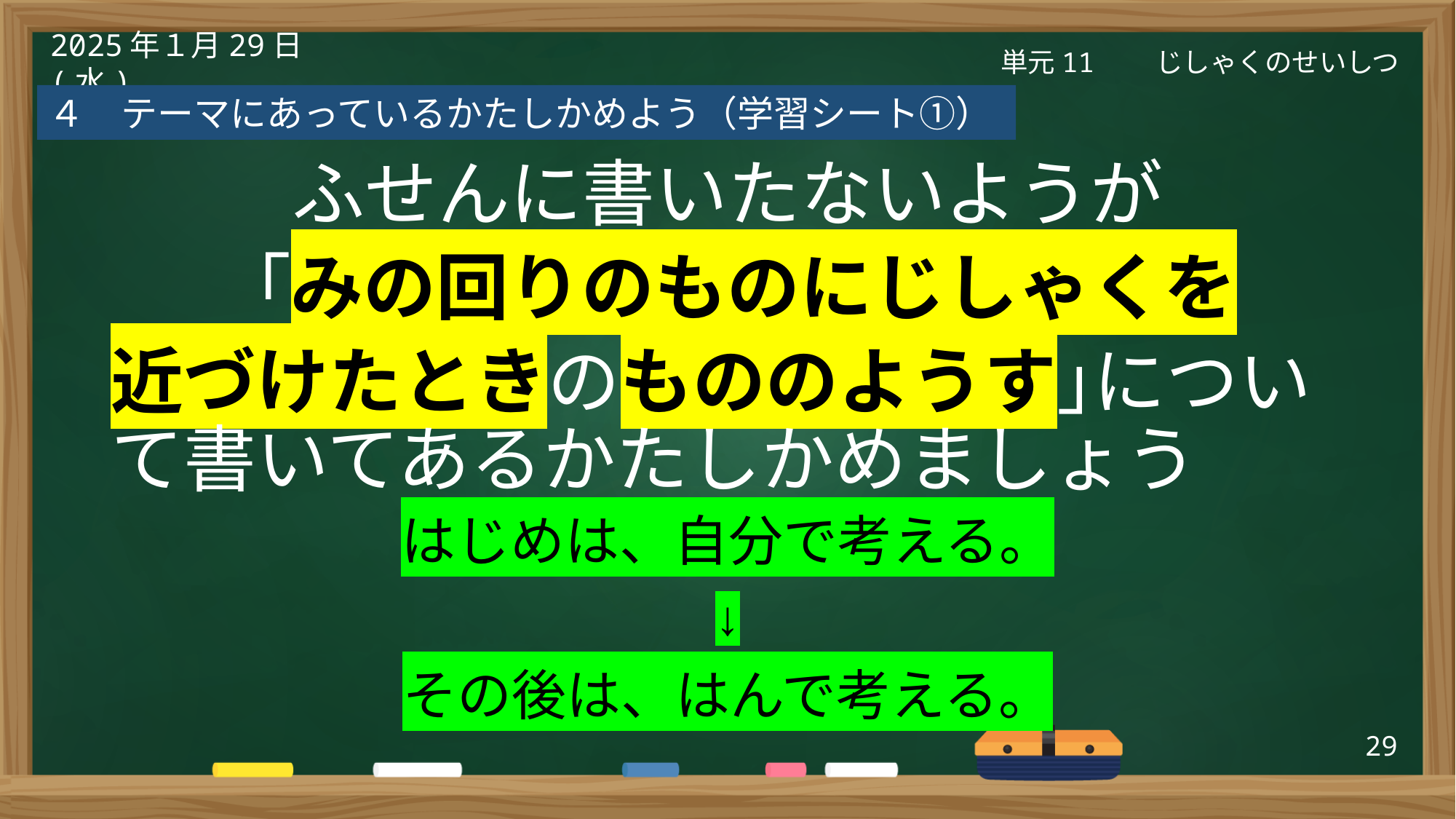

単元11　　じしゃくのせいしつ
2025年１月29日(水)
４　テーマにあっているかたしかめよう（学習シート①）
ふせんに書いたないようが
「みの回りのものにじしゃくを
近づけたときのもののようす｣について書いてあるかたしかめましょう
はじめは、自分で考える。
↓
その後は、はんで考える。
29